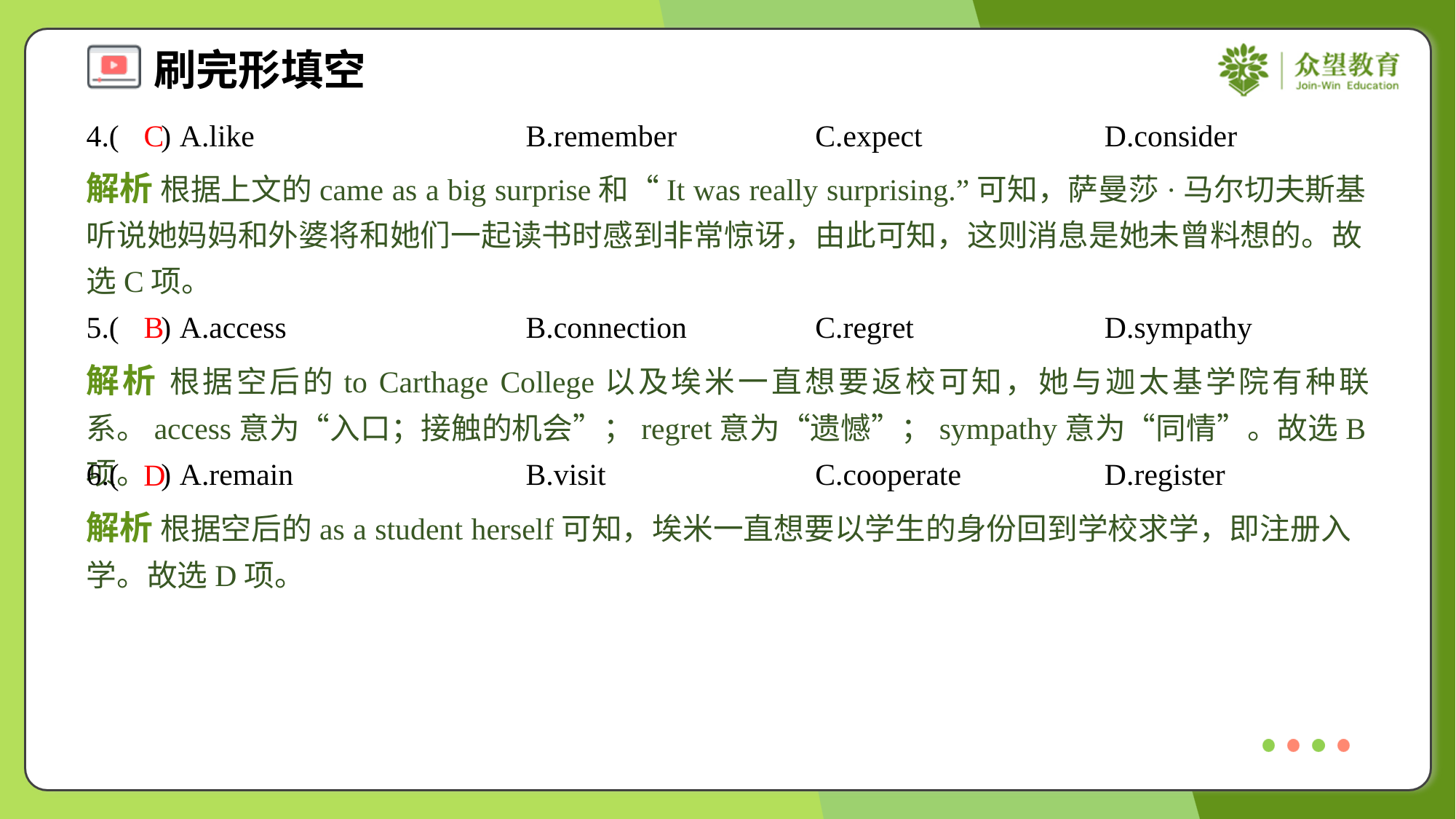

4.(     ) A.like	B.remember	C.expect	D.consider
C
解析 根据上文的came as a big surprise和“It was really surprising.”可知，萨曼莎·马尔切夫斯基听说她妈妈和外婆将和她们一起读书时感到非常惊讶，由此可知，这则消息是她未曾料想的。故选C项。
5.(     ) A.access	B.connection	C.regret	D.sympathy
B
解析 根据空后的to Carthage College以及埃米一直想要返校可知，她与迦太基学院有种联系。access意为“入口；接触的机会”；regret意为“遗憾”；sympathy意为“同情”。故选B项。
6.(     ) A.remain	B.visit	C.cooperate	D.register
D
解析 根据空后的as a student herself可知，埃米一直想要以学生的身份回到学校求学，即注册入学。故选D项。